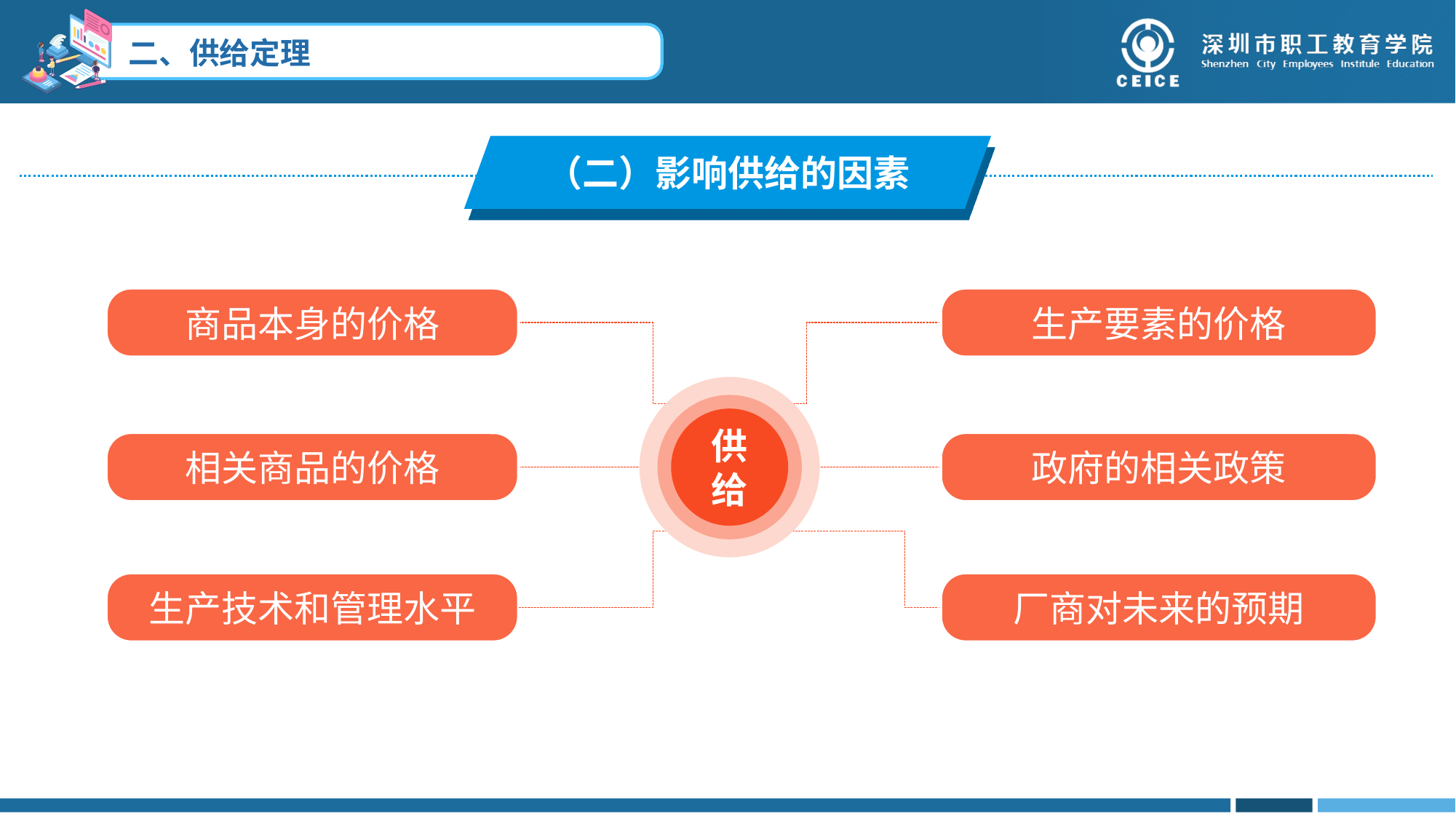

（二）影响供给的因素
商品本身的价格
生产要素的价格

供给
相关商品的价格
政府的相关政策
生产技术和管理水平
厂商对未来的预期